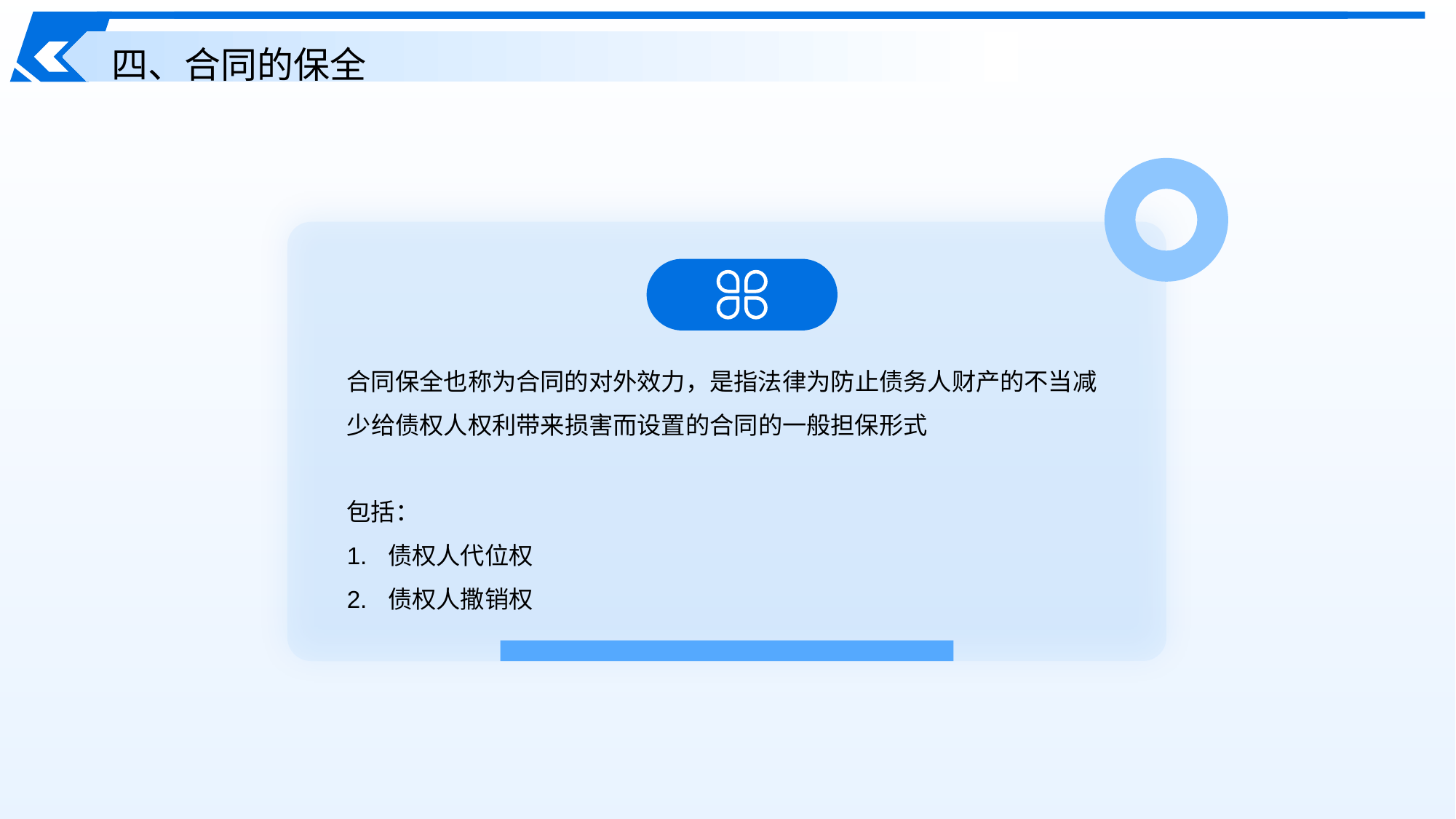

四、合同的保全

合同保全也称为合同的对外效力，是指法律为防止债务人财产的不当减少给债权人权利带来损害而设置的合同的一般担保形式

包括：
债权人代位权
债权人撒销权